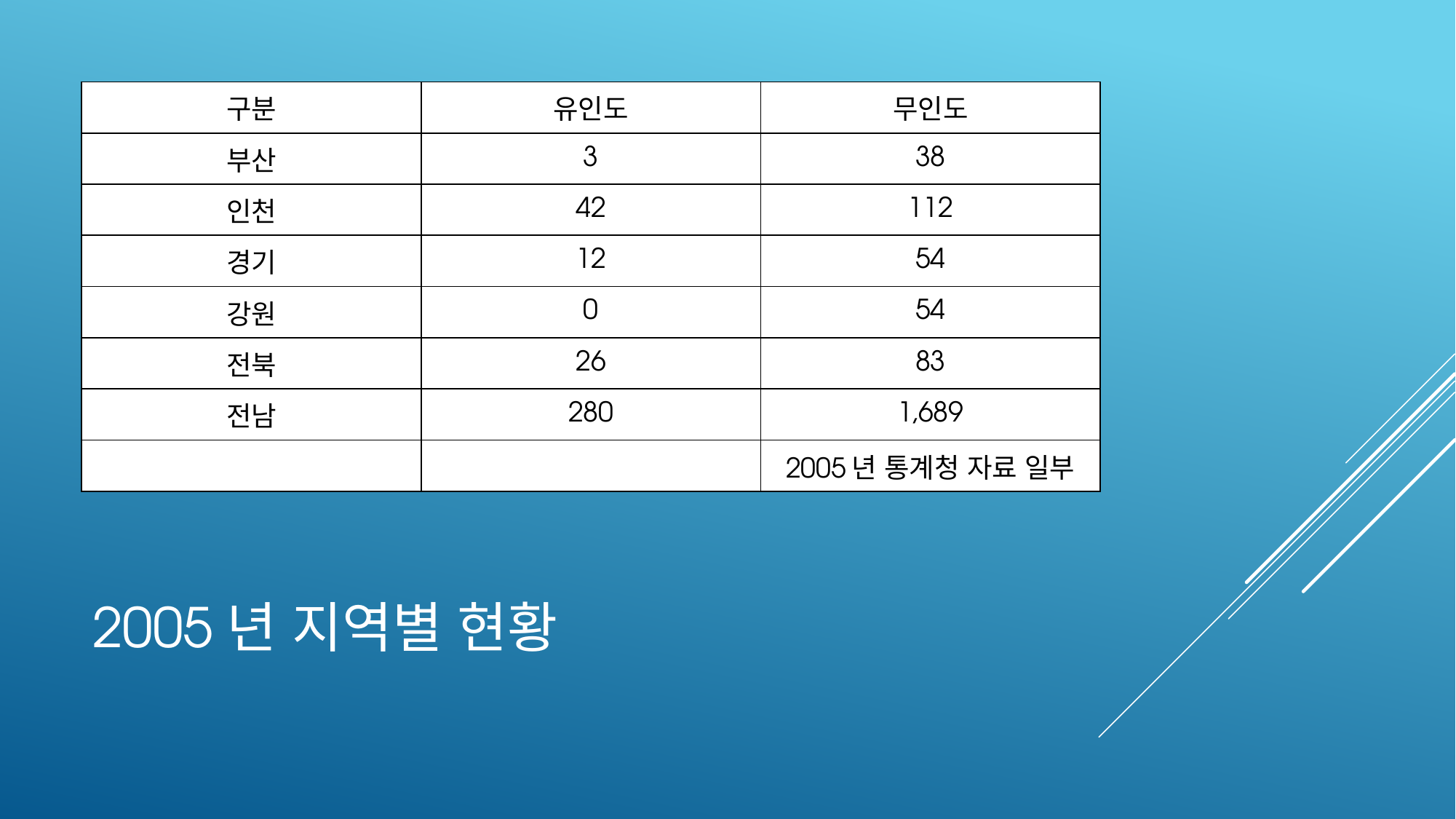

| 구분 | 유인도 | 무인도 |
| --- | --- | --- |
| 부산 | 3 | 38 |
| 인천 | 42 | 112 |
| 경기 | 12 | 54 |
| 강원 | 0 | 54 |
| 전북 | 26 | 83 |
| 전남 | 280 | 1,689 |
|  |  | 2005년 통계청 자료 일부 |
# 2005년 지역별 현황